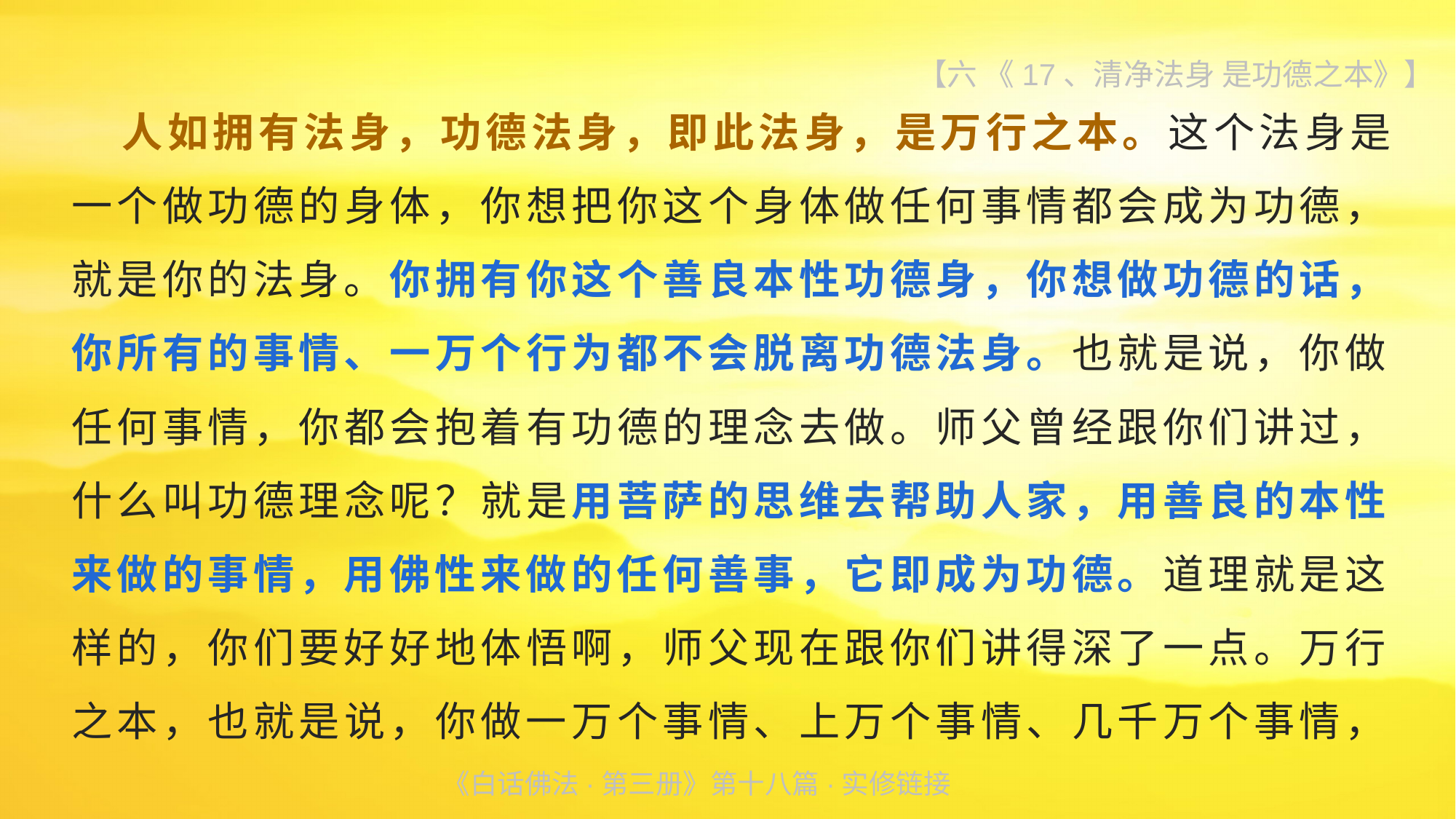

【六 《17、清净法身 是功德之本》】
   人如拥有法身，功德法身，即此法身，是万行之本。这个法身是一个做功德的身体，你想把你这个身体做任何事情都会成为功德，就是你的法身。你拥有你这个善良本性功德身，你想做功德的话，你所有的事情、一万个行为都不会脱离功德法身。也就是说，你做任何事情，你都会抱着有功德的理念去做。师父曾经跟你们讲过，什么叫功德理念呢？就是用菩萨的思维去帮助人家，用善良的本性来做的事情，用佛性来做的任何善事，它即成为功德。道理就是这样的，你们要好好地体悟啊，师父现在跟你们讲得深了一点。万行之本，也就是说，你做一万个事情、上万个事情、几千万个事情，
《白话佛法·第三册》第十八篇·实修链接